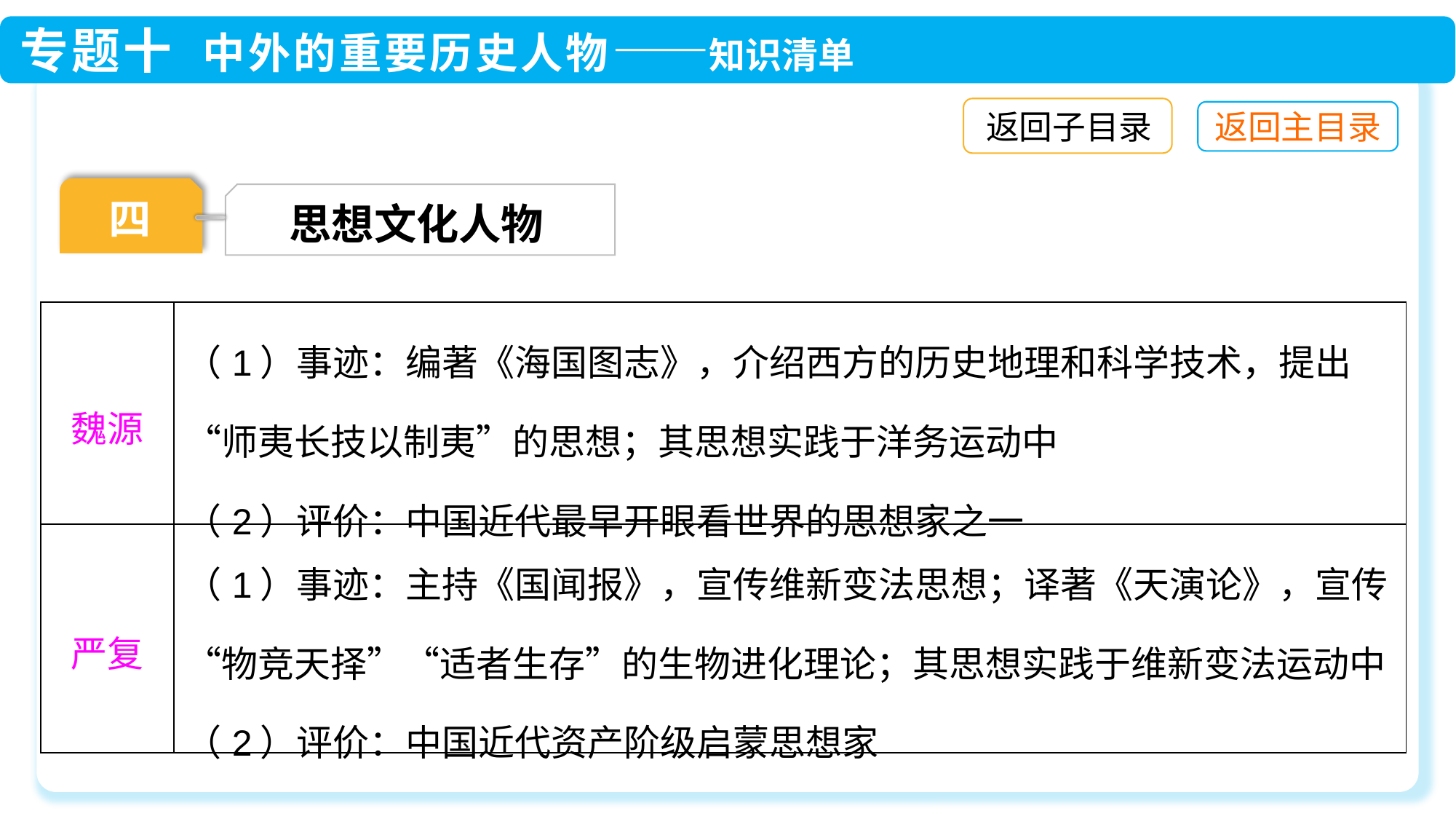

返回子目录
四
思想文化人物

| 魏源 | （1）事迹：编著《海国图志》，介绍西方的历史地理和科学技术，提出“师夷长技以制夷”的思想；其思想实践于洋务运动中 （2）评价：中国近代最早开眼看世界的思想家之一 |
| --- | --- |
| 严复 | （1）事迹：主持《国闻报》，宣传维新变法思想；译著《天演论》，宣传“物竞天择”“适者生存”的生物进化理论；其思想实践于维新变法运动中 （2）评价：中国近代资产阶级启蒙思想家 |